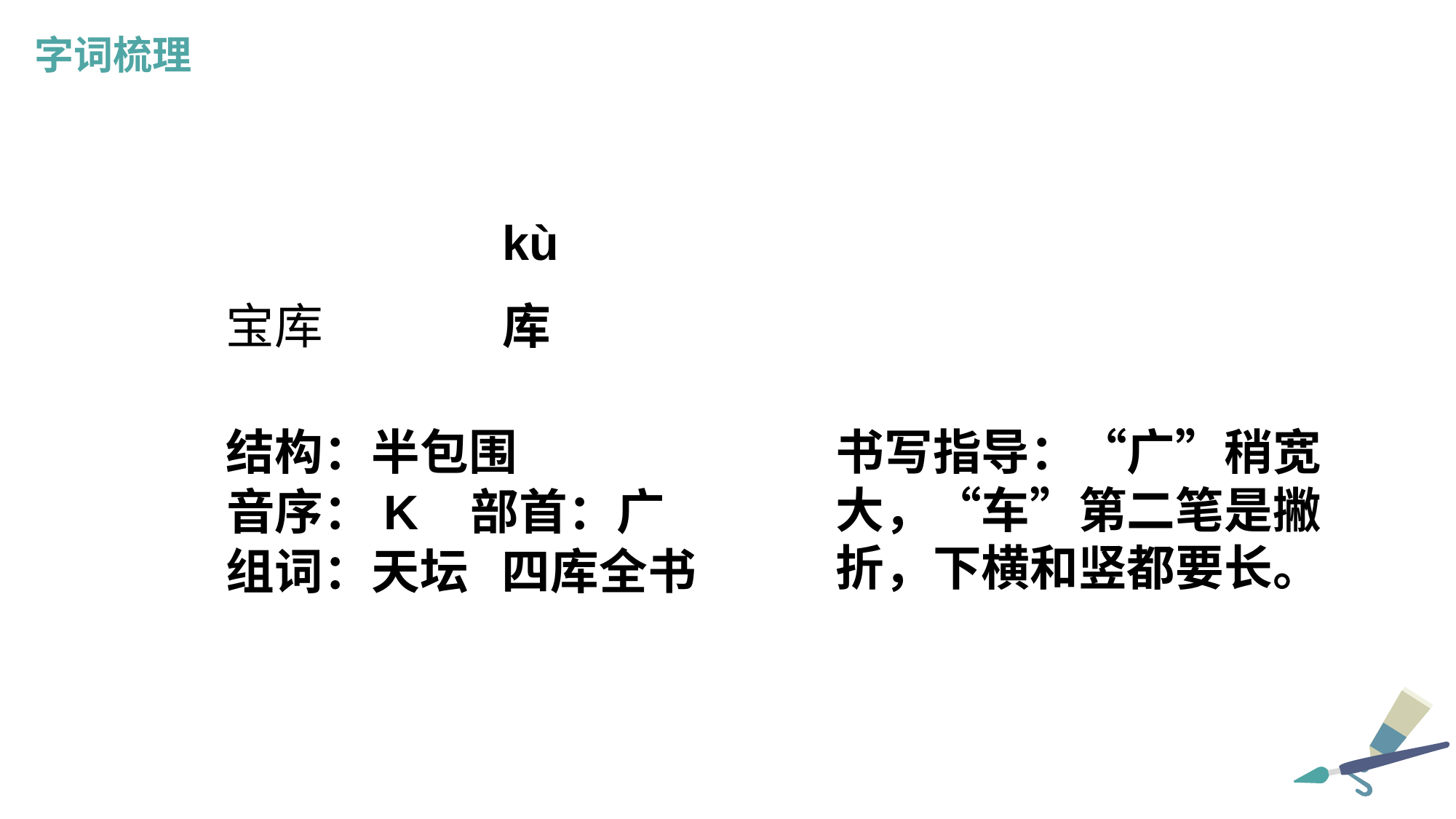

字词梳理
kù
宝库
库
结构：半包围
书写指导：“广”稍宽大，“车”第二笔是撇折，下横和竖都要长。
音序：K   部首：广
组词：天坛   四库全书